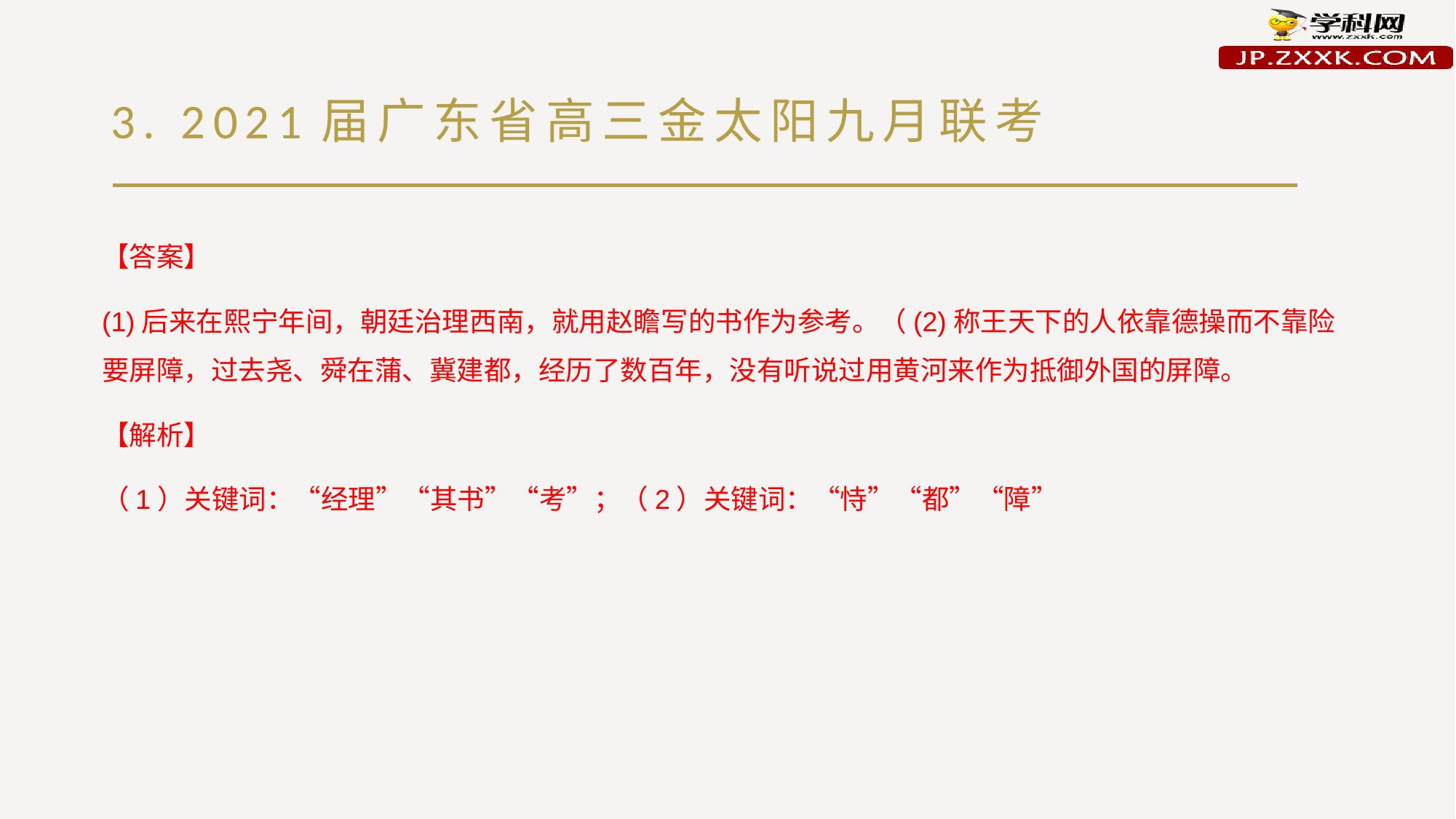

# 3. 2021届广东省高三金太阳九月联考
【答案】
(1)后来在熙宁年间，朝廷治理西南，就用赵瞻写的书作为参考。（(2)称王天下的人依靠德操而不靠险要屏障，过去尧、舜在蒲、冀建都，经历了数百年，没有听说过用黄河来作为抵御外国的屏障。
【解析】
（1）关键词：“经理”“其书”“考”；（2）关键词：“恃”“都”“障”